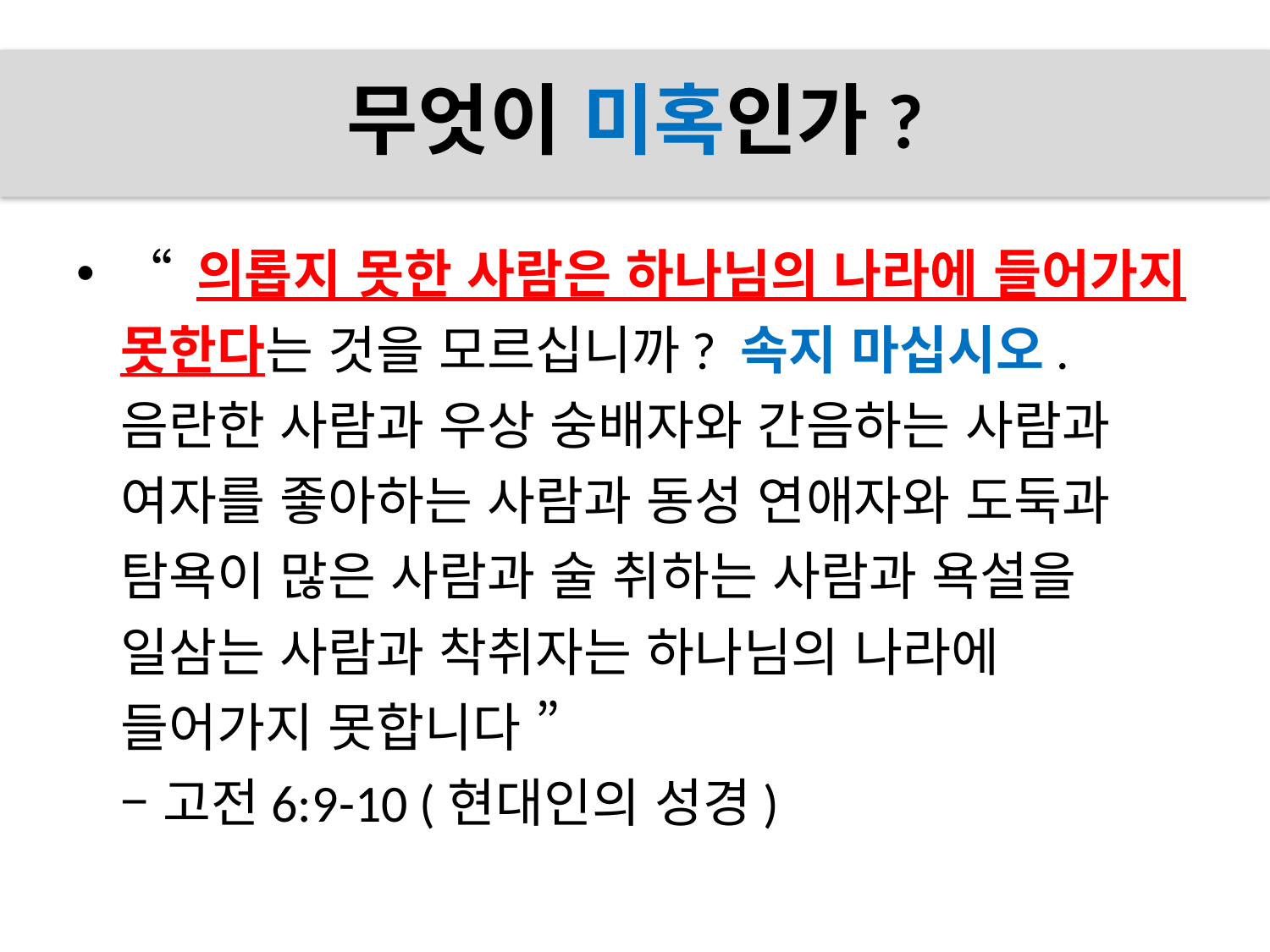

# 무엇이 미혹인가?

“ 의롭지 못한 사람은 하나님의 나라에 들어가지 못한다는 것을 모르십니까? 속지 마십시오.
음란한 사람과 우상 숭배자와 간음하는 사람과
여자를 좋아하는 사람과 동성 연애자와 도둑과
탐욕이 많은 사람과 술 취하는 사람과 욕설을
일삼는 사람과 착취자는 하나님의 나라에
들어가지 못합니다 ”
– 고전6:9-10 (현대인의 성경)